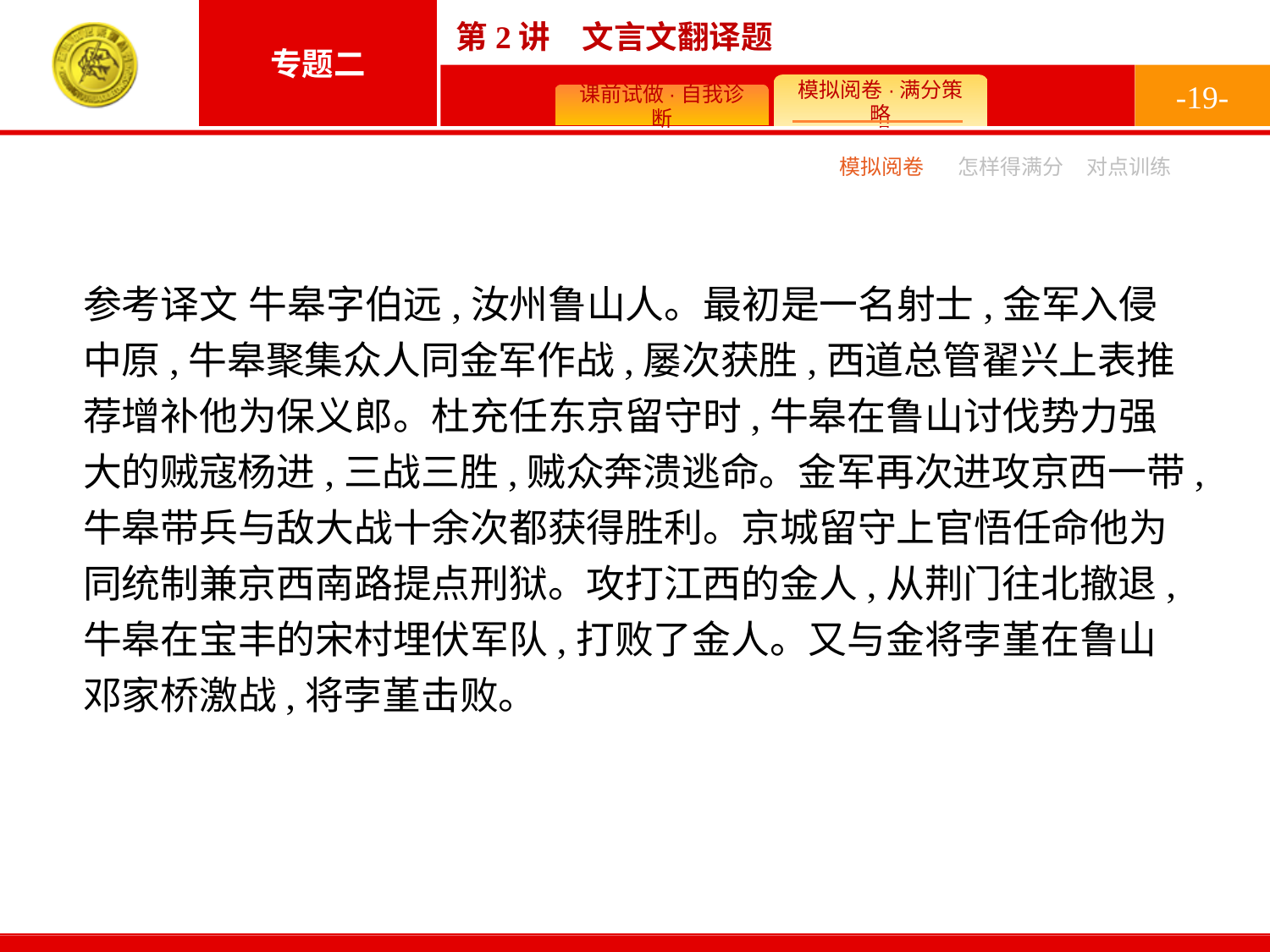

-19-
模拟阅卷
怎样得满分
对点训练
参考译文 牛皋字伯远,汝州鲁山人。最初是一名射士,金军入侵中原,牛皋聚集众人同金军作战,屡次获胜,西道总管翟兴上表推荐增补他为保义郎。杜充任东京留守时,牛皋在鲁山讨伐势力强大的贼寇杨进,三战三胜,贼众奔溃逃命。金军再次进攻京西一带,牛皋带兵与敌大战十余次都获得胜利。京城留守上官悟任命他为同统制兼京西南路提点刑狱。攻打江西的金人,从荆门往北撤退,牛皋在宝丰的宋村埋伏军队,打败了金人。又与金将孛堇在鲁山邓家桥激战,将孛堇击败。